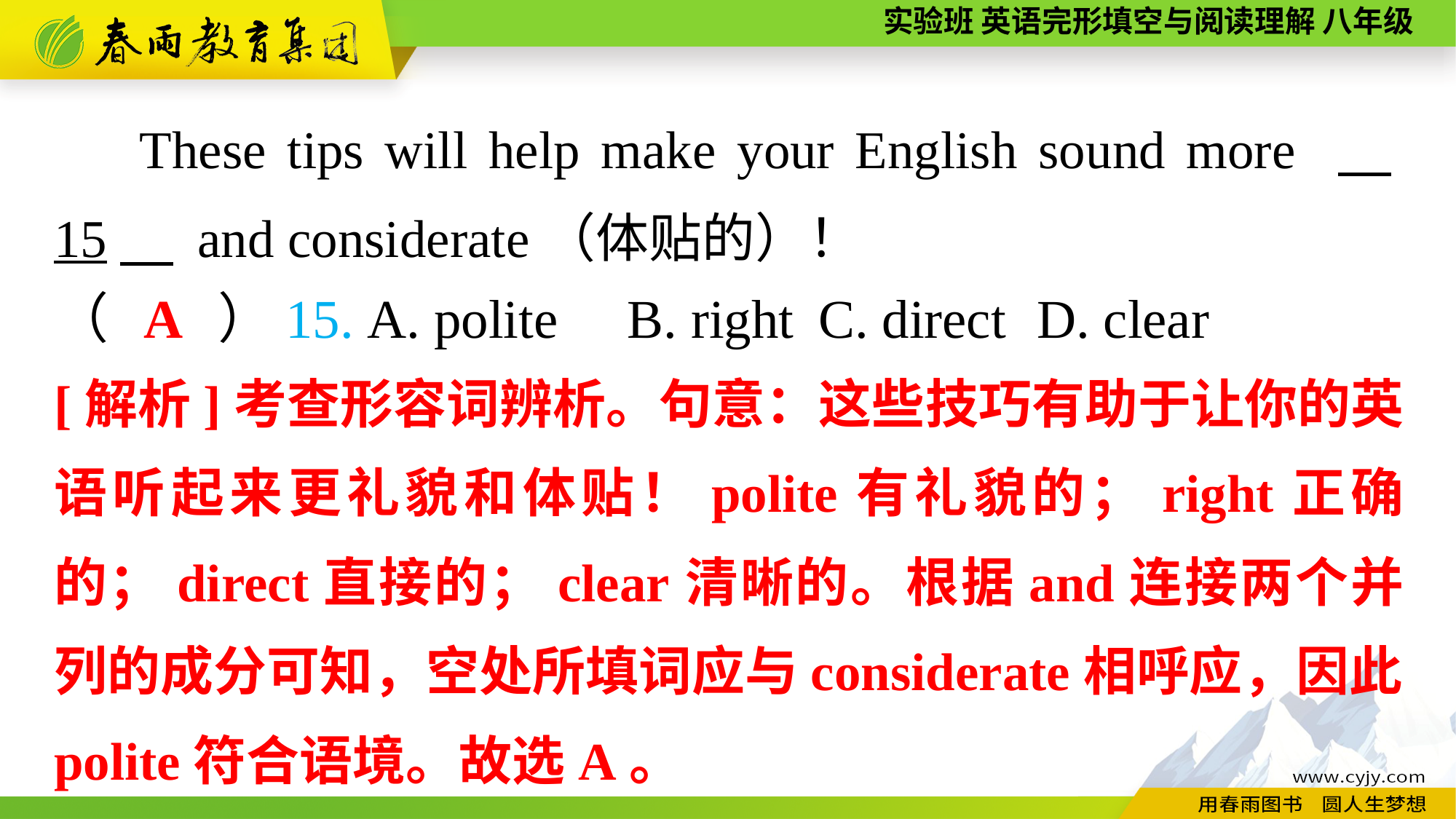

These tips will help make your English sound more 　15　 and considerate（体贴的）！
A
（　　）15. A. polite	  B. right	C. direct	D. clear
[解析]考查形容词辨析。句意：这些技巧有助于让你的英语听起来更礼貌和体贴！polite有礼貌的；right正确的；direct直接的；clear清晰的。根据and连接两个并列的成分可知，空处所填词应与considerate相呼应，因此polite符合语境。故选A。